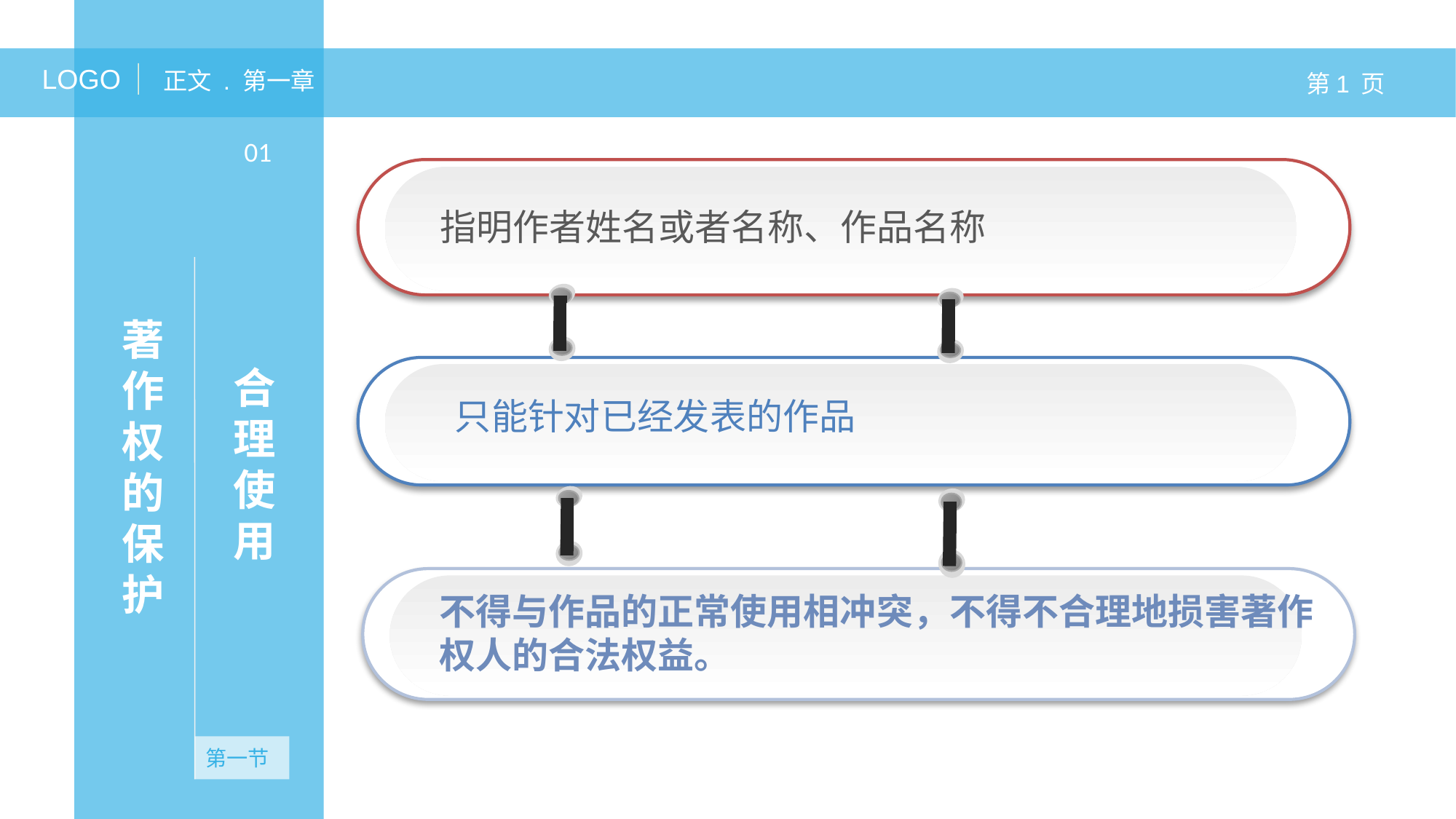

LOGO
正文 . 第一章

第1 页
01

指明作者姓名或者名称、作品名称

著作权的保护

合理使用

只能针对已经发表的作品

不得与作品的正常使用相冲突，不得不合理地损害著作权人的合法权益。
第一节